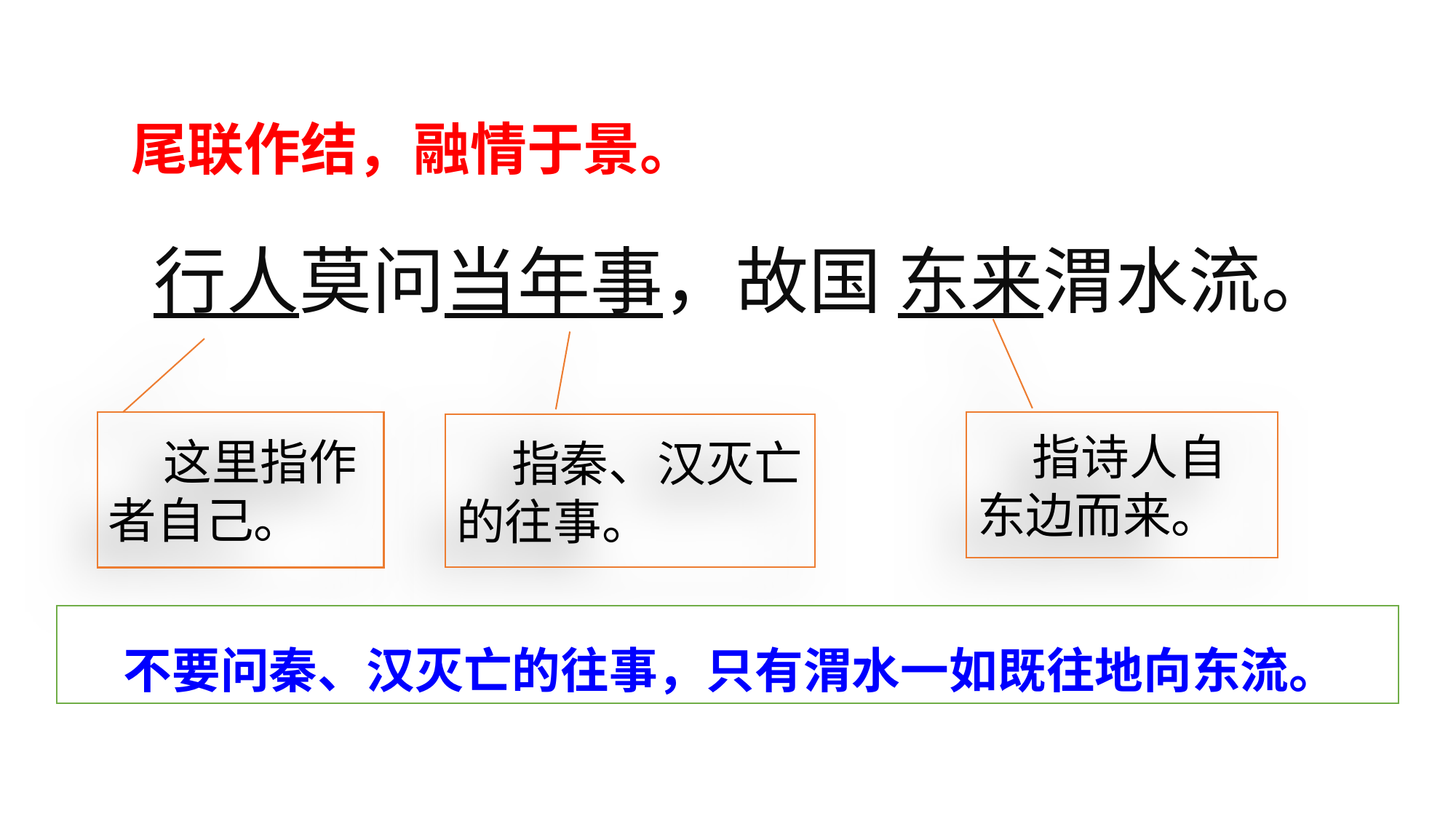

尾联作结，融情于景。
行人莫问当年事，故国 东来渭水流。
    指诗人自东边而来。
    这里指作者自己。
    指秦、汉灭亡的往事。
    不要问秦、汉灭亡的往事，只有渭水一如既往地向东流。